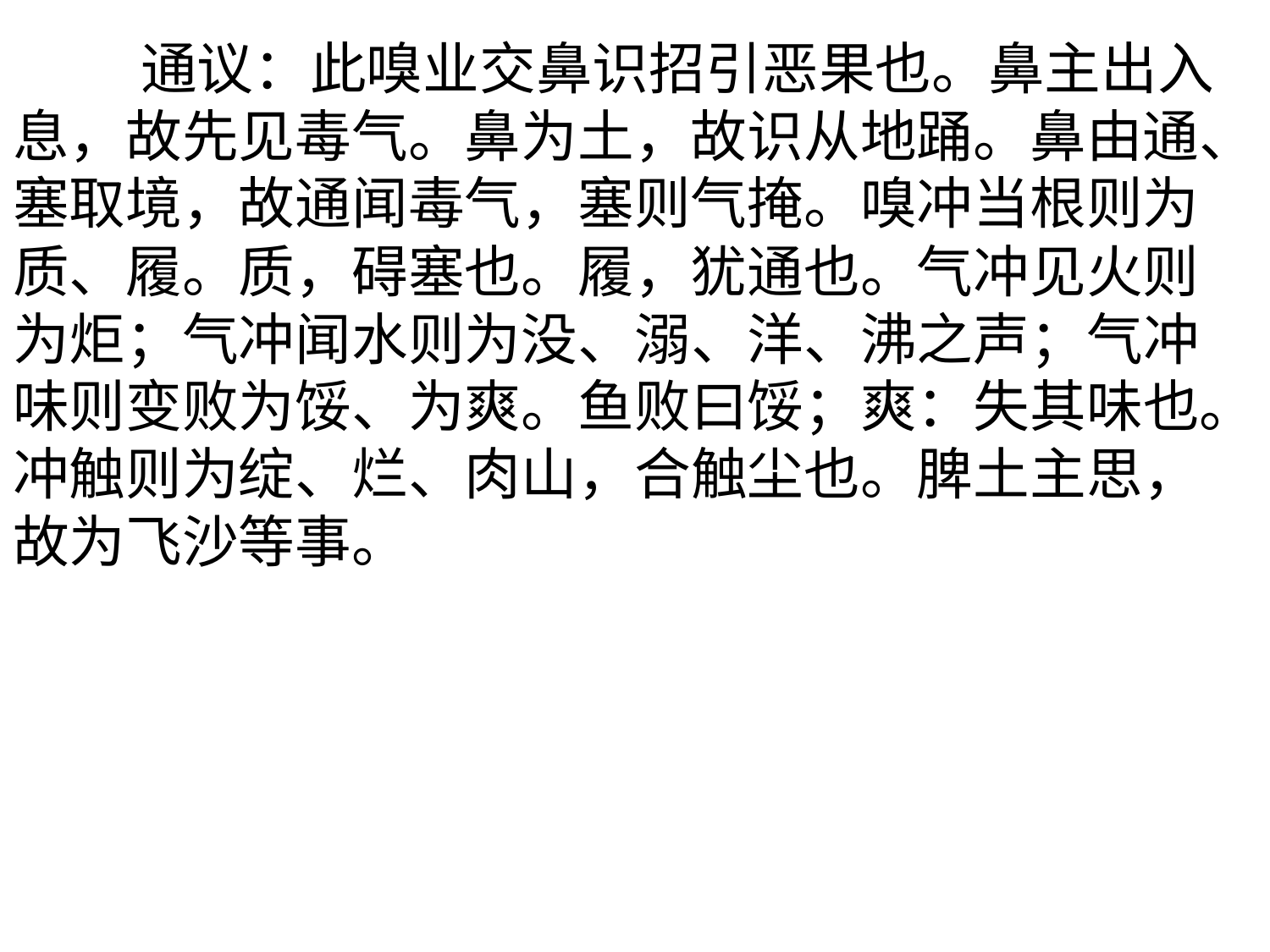

通议：此嗅业交鼻识招引恶果也。鼻主出入息，故先见毒气。鼻为土，故识从地踊。鼻由通、塞取境，故通闻毒气，塞则气掩。嗅冲当根则为质、履。质，碍塞也。履，犹通也。气冲见火则为炬；气冲闻水则为没、溺、洋、沸之声；气冲味则变败为馁、为爽。鱼败曰馁；爽：失其味也。冲触则为绽、烂、肉山，合触尘也。脾土主思，故为飞沙等事。